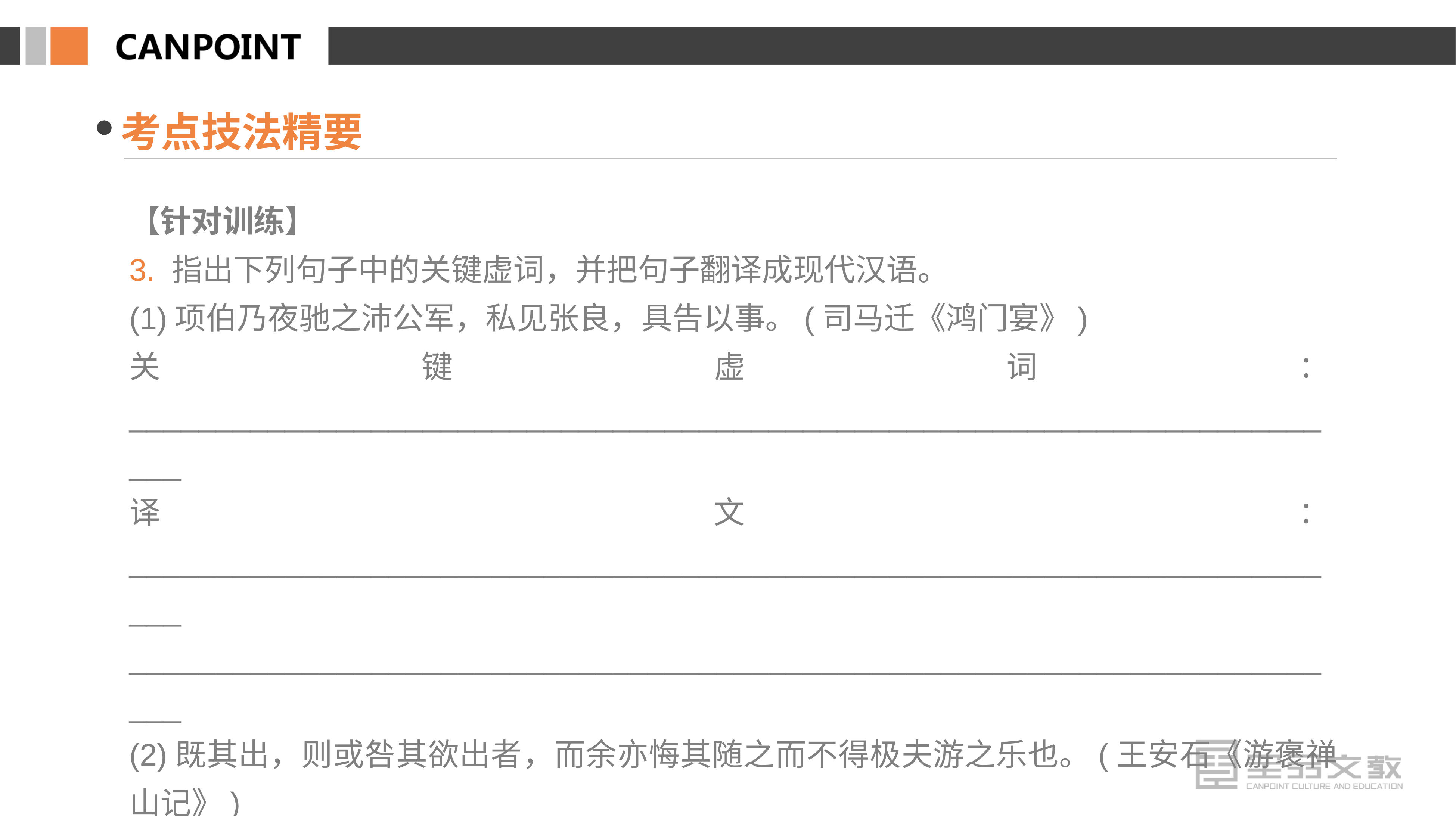

考点技法精要

【针对训练】
3. 指出下列句子中的关键虚词，并把句子翻译成现代汉语。
(1)项伯乃夜驰之沛公军，私见张良，具告以事。(司马迁《鸿门宴》)
关键虚词：________________________________________________________________________
译文：________________________________________________________________________
________________________________________________________________________
(2)既其出，则或咎其欲出者，而余亦悔其随之而不得极夫游之乐也。(王安石《游褒禅山记》)
关键虚词：________________________________________________________________________
译文：________________________________________________________________________
________________________________________________________________________